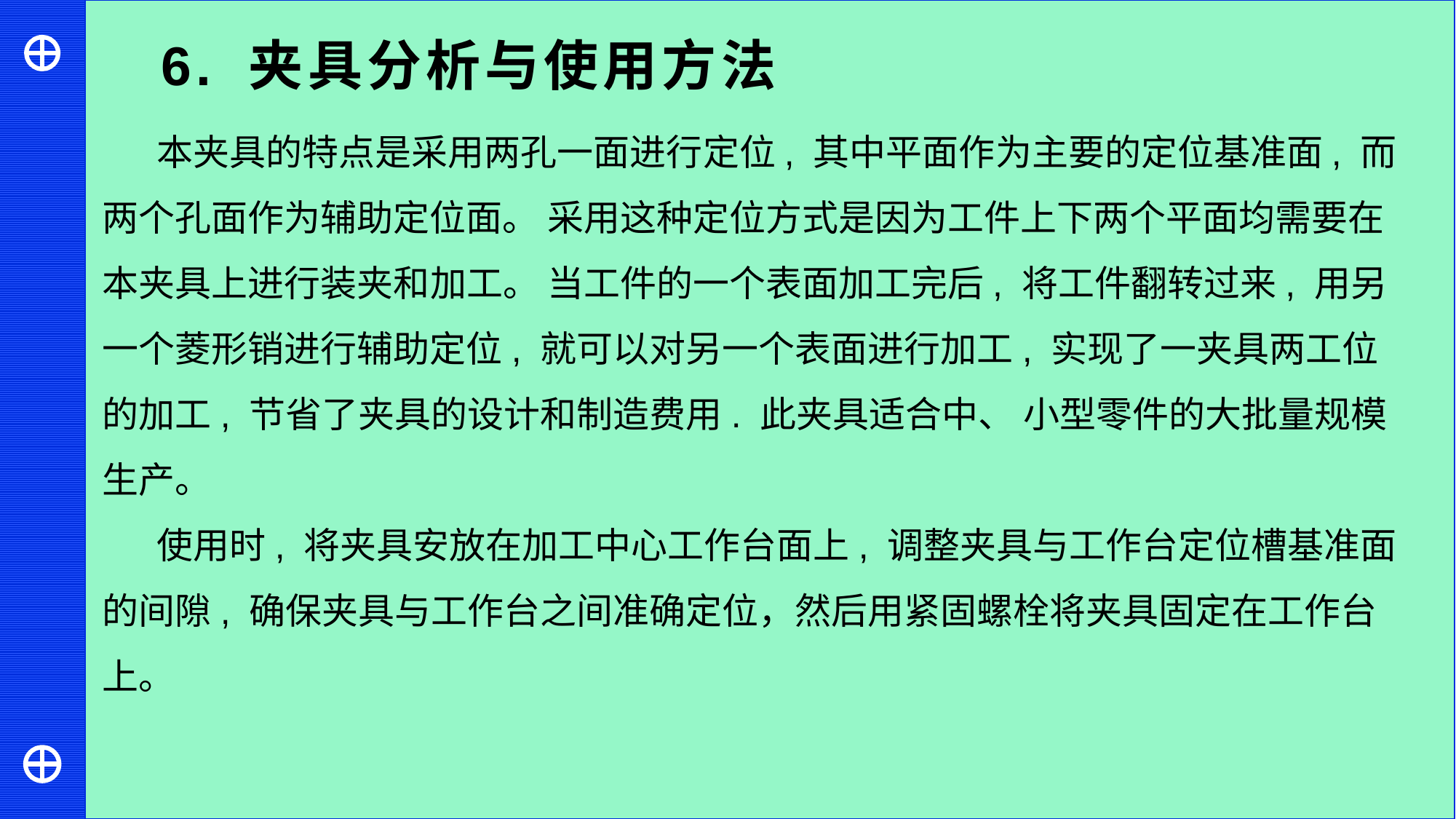

6. 夹具分析与使用方法
本夹具的特点是采用两孔一面进行定位, 其中平面作为主要的定位基准面, 而两个孔面作为辅助定位面。 采用这种定位方式是因为工件上下两个平面均需要在本夹具上进行装夹和加工。 当工件的一个表面加工完后, 将工件翻转过来, 用另一个菱形销进行辅助定位, 就可以对另一个表面进行加工, 实现了一夹具两工位的加工, 节省了夹具的设计和制造费用. 此夹具适合中、 小型零件的大批量规模生产。
使用时, 将夹具安放在加工中心工作台面上, 调整夹具与工作台定位槽基准面的间隙, 确保夹具与工作台之间准确定位，然后用紧固螺栓将夹具固定在工作台上。